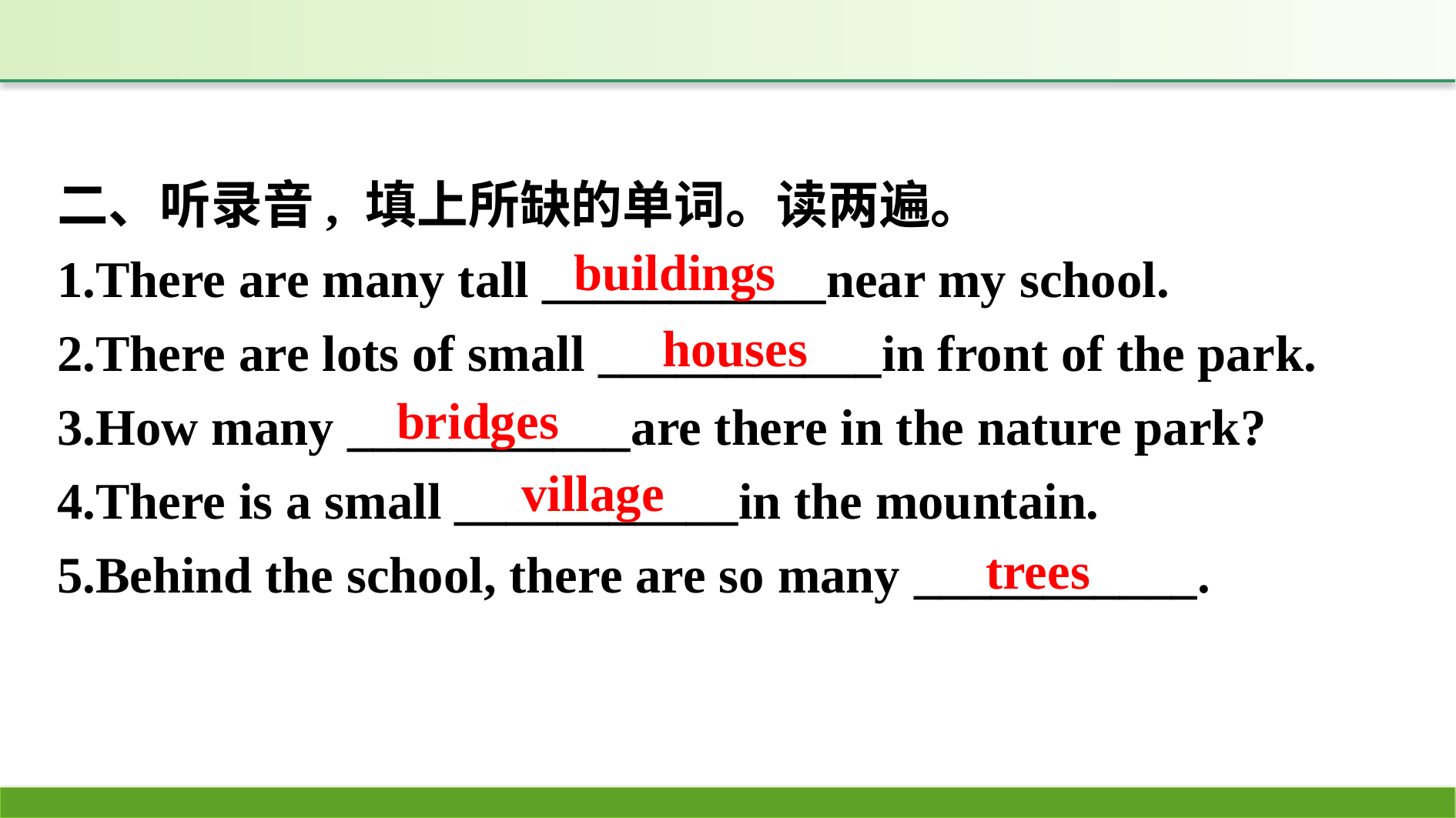

二、听录音, 填上所缺的单词。读两遍。
1.There are many tall ___________near my school.
2.There are lots of small ___________in front of the park.
3.How many ___________are there in the nature park?
4.There is a small ___________in the mountain.
5.Behind the school, there are so many ___________.
buildings
houses
bridges
village
trees